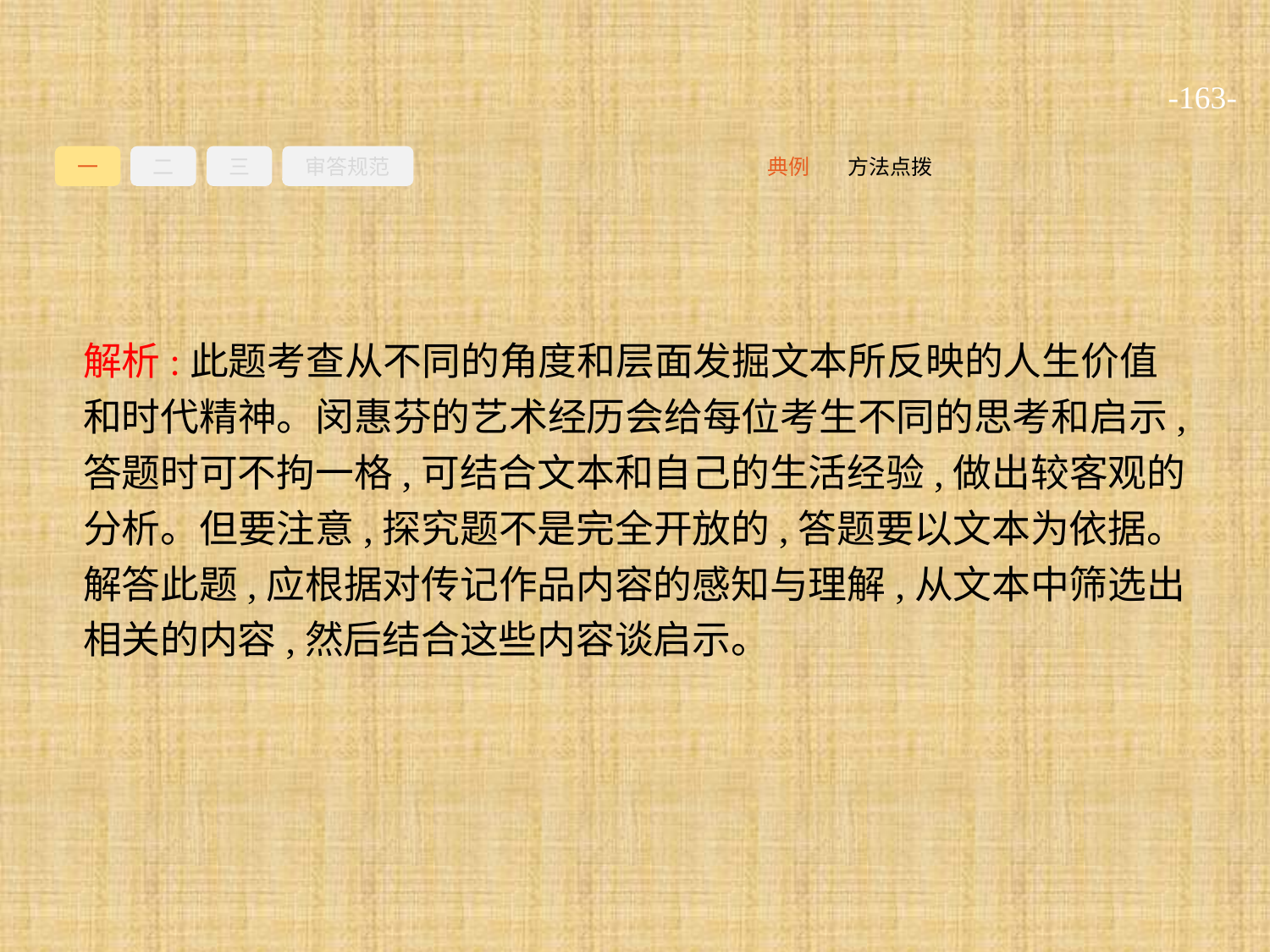

-163-
一
二
三
审答规范
方法点拨
典例
解析:此题考查从不同的角度和层面发掘文本所反映的人生价值和时代精神。闵惠芬的艺术经历会给每位考生不同的思考和启示,答题时可不拘一格,可结合文本和自己的生活经验,做出较客观的分析。但要注意,探究题不是完全开放的,答题要以文本为依据。解答此题,应根据对传记作品内容的感知与理解,从文本中筛选出相关的内容,然后结合这些内容谈启示。